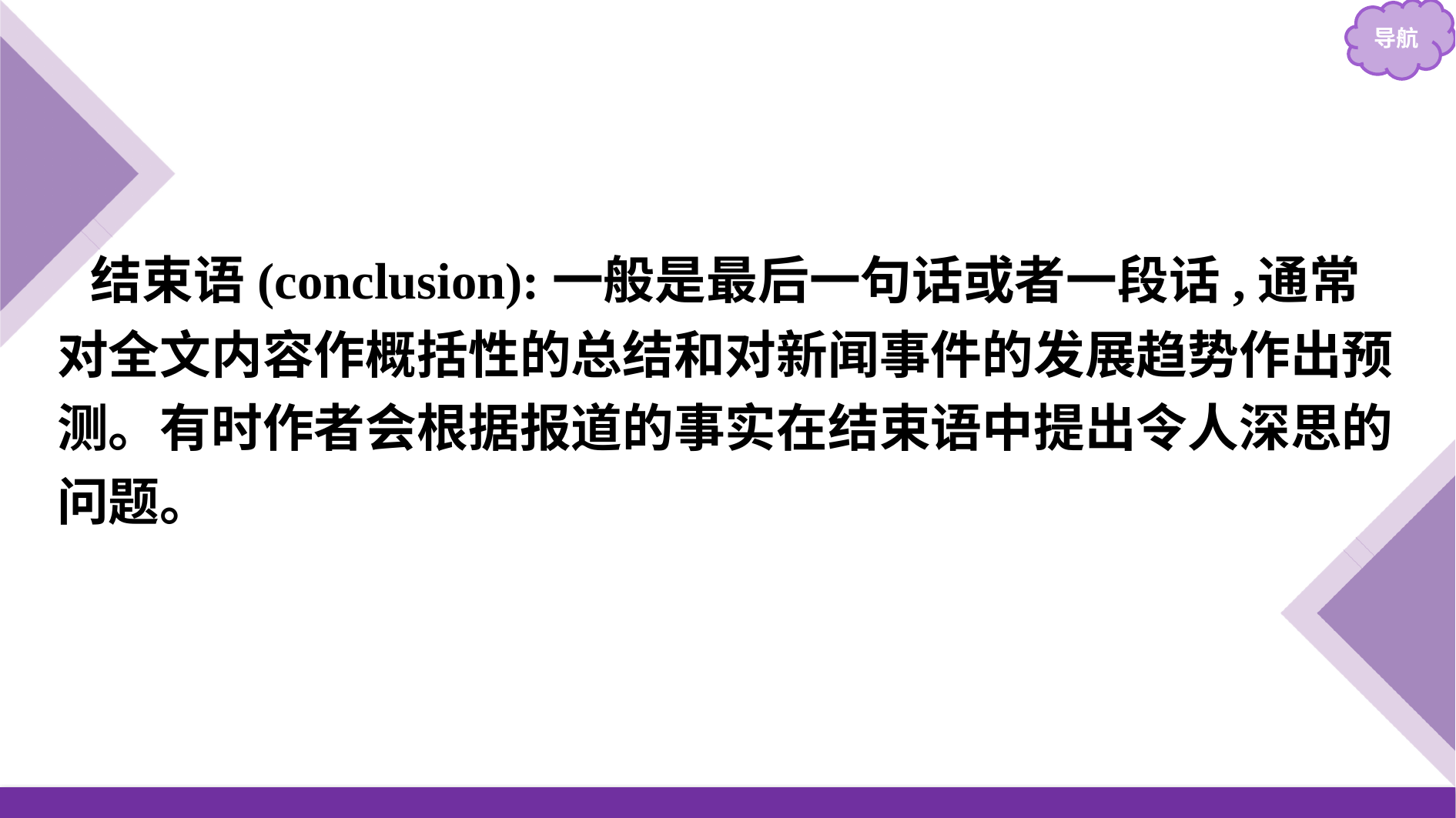

结束语(conclusion):一般是最后一句话或者一段话,通常对全文内容作概括性的总结和对新闻事件的发展趋势作出预测。有时作者会根据报道的事实在结束语中提出令人深思的问题。